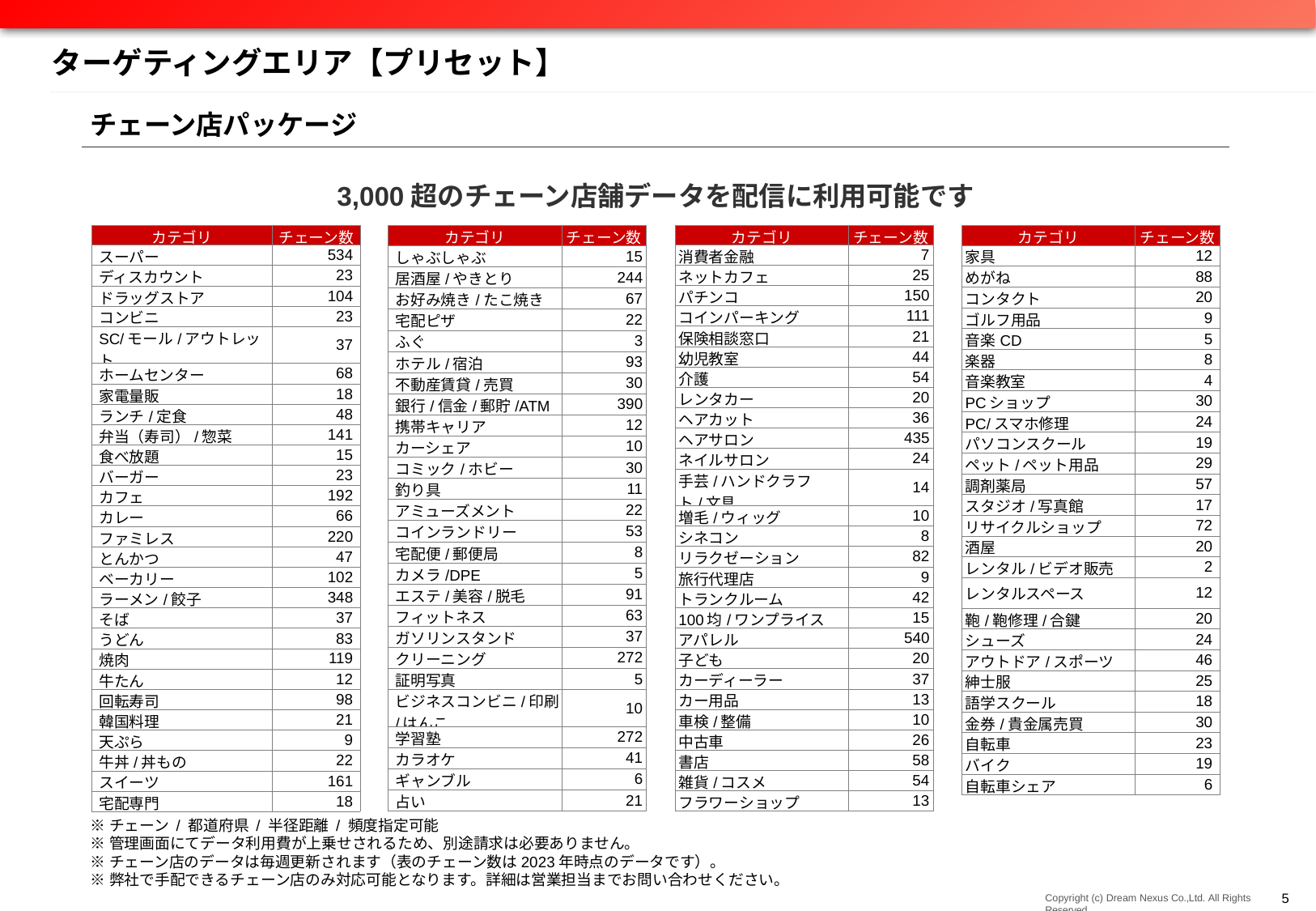

# ターゲティングエリア【プリセット】
チェーン店パッケージ

3,000超のチェーン店舗データを配信に利用可能です
| カテゴリ | チェーン数 |
| --- | --- |
| スーパー | 534 |
| ディスカウント | 23 |
| ドラッグストア | 104 |
| コンビニ | 23 |
| SC/モール/アウトレット | 37 |
| ホームセンター | 68 |
| 家電量販 | 18 |
| ランチ/定食 | 48 |
| 弁当（寿司）/惣菜 | 141 |
| 食べ放題 | 15 |
| バーガー | 23 |
| カフェ | 192 |
| カレー | 66 |
| ファミレス | 220 |
| とんかつ | 47 |
| ベーカリー | 102 |
| ラーメン/餃子 | 348 |
| そば | 37 |
| うどん | 83 |
| 焼肉 | 119 |
| 牛たん | 12 |
| 回転寿司 | 98 |
| 韓国料理 | 21 |
| 天ぷら | 9 |
| 牛丼/丼もの | 22 |
| スイーツ | 161 |
| 宅配専門 | 18 |
| カテゴリ | チェーン数 |
| --- | --- |
| しゃぶしゃぶ | 15 |
| 居酒屋/やきとり | 244 |
| お好み焼き/たこ焼き | 67 |
| 宅配ピザ | 22 |
| ふぐ | 3 |
| ホテル/宿泊 | 93 |
| 不動産賃貸/売買 | 30 |
| 銀行/信金/郵貯/ATM | 390 |
| 携帯キャリア | 12 |
| カーシェア | 10 |
| コミック/ホビー | 30 |
| 釣り具 | 11 |
| アミューズメント | 22 |
| コインランドリー | 53 |
| 宅配便/郵便局 | 8 |
| カメラ/DPE | 5 |
| エステ/美容/脱毛 | 91 |
| フィットネス | 63 |
| ガソリンスタンド | 37 |
| クリーニング | 272 |
| 証明写真 | 5 |
| ビジネスコンビニ/印刷/はんこ | 10 |
| 学習塾 | 272 |
| カラオケ | 41 |
| ギャンブル | 6 |
| 占い | 21 |
| カテゴリ | チェーン数 |
| --- | --- |
| 消費者金融 | 7 |
| ネットカフェ | 25 |
| パチンコ | 150 |
| コインパーキング | 111 |
| 保険相談窓口 | 21 |
| 幼児教室 | 44 |
| 介護 | 54 |
| レンタカー | 20 |
| ヘアカット | 36 |
| ヘアサロン | 435 |
| ネイルサロン | 24 |
| 手芸/ハンドクラフト/文具 | 14 |
| 増毛/ウィッグ | 10 |
| シネコン | 8 |
| リラクゼーション | 82 |
| 旅行代理店 | 9 |
| トランクルーム | 42 |
| 100均/ワンプライス | 15 |
| アパレル | 540 |
| 子ども | 20 |
| カーディーラー | 37 |
| カー用品 | 13 |
| 車検/整備 | 10 |
| 中古車 | 26 |
| 書店 | 58 |
| 雑貨/コスメ | 54 |
| フラワーショップ | 13 |
| カテゴリ | チェーン数 |
| --- | --- |
| 家具 | 12 |
| めがね | 88 |
| コンタクト | 20 |
| ゴルフ用品 | 9 |
| 音楽CD | 5 |
| 楽器 | 8 |
| 音楽教室 | 4 |
| PCショップ | 30 |
| PC/スマホ修理 | 24 |
| パソコンスクール | 19 |
| ペット/ペット用品 | 29 |
| 調剤薬局 | 57 |
| スタジオ/写真館 | 17 |
| リサイクルショップ | 72 |
| 酒屋 | 20 |
| レンタル/ビデオ販売 | 2 |
| レンタルスペース | 12 |
| 鞄/鞄修理/合鍵 | 20 |
| シューズ | 24 |
| アウトドア/スポーツ | 46 |
| 紳士服 | 25 |
| 語学スクール | 18 |
| 金券/貴金属売買 | 30 |
| 自転車 | 23 |
| バイク | 19 |
| 自転車シェア | 6 |
※チェーン / 都道府県 / 半径距離 / 頻度指定可能
※管理画面にてデータ利用費が上乗せされるため、別途請求は必要ありません。
※チェーン店のデータは毎週更新されます（表のチェーン数は2023年時点のデータです）。
※弊社で手配できるチェーン店のみ対応可能となります。詳細は営業担当までお問い合わせください。